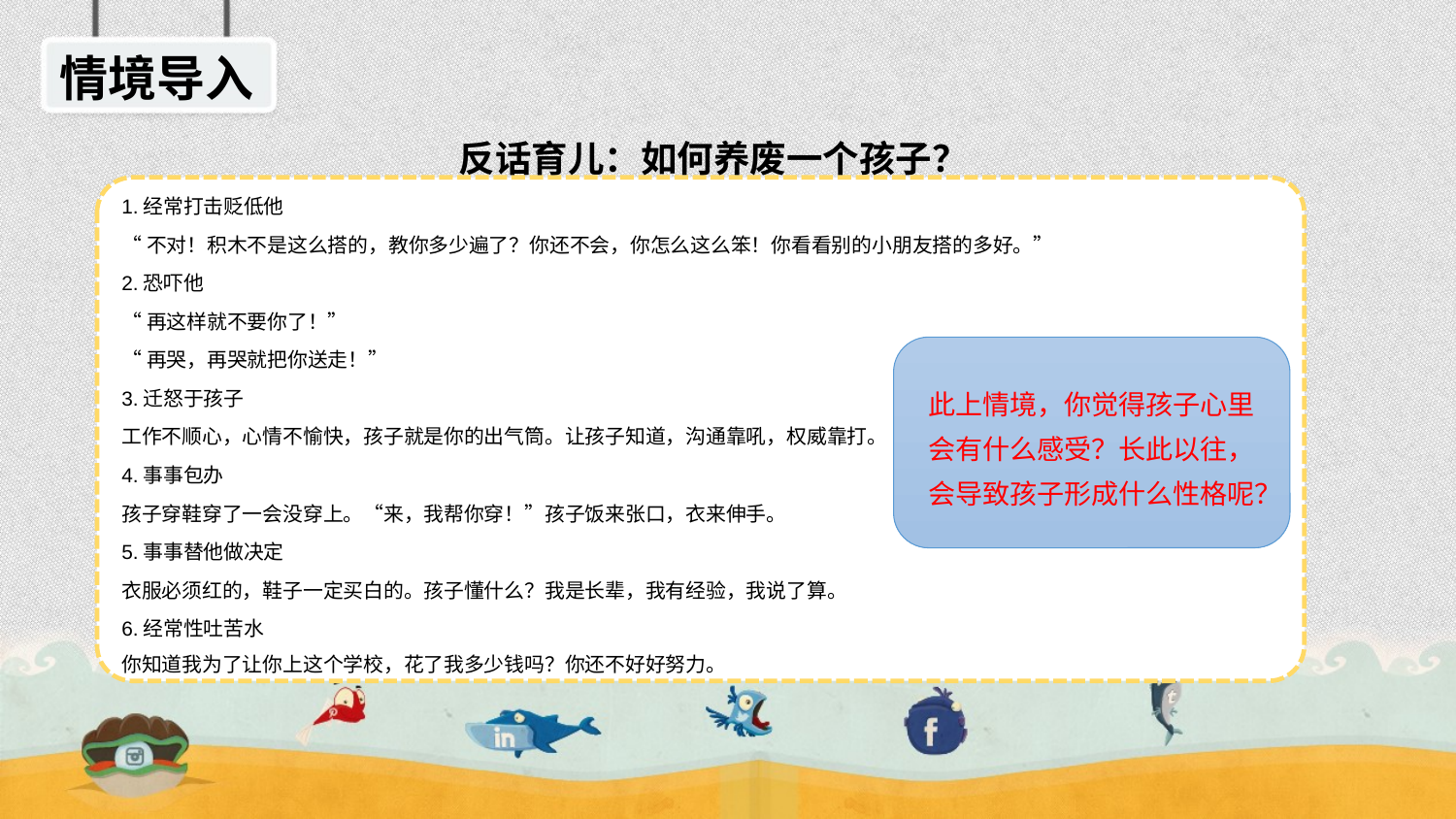

情境导入
  反话育儿：如何养废一个孩子？
1.经常打击贬低他
“不对！积木不是这么搭的，教你多少遍了？你还不会，你怎么这么笨！你看看别的小朋友搭的多好。”
2.恐吓他
“再这样就不要你了！”
“再哭，再哭就把你送走！”
3.迁怒于孩子
工作不顺心，心情不愉快，孩子就是你的出气筒。让孩子知道，沟通靠吼，权威靠打。
4.事事包办
孩子穿鞋穿了一会没穿上。“来，我帮你穿！”孩子饭来张口，衣来伸手。
5.事事替他做决定
衣服必须红的，鞋子一定买白的。孩子懂什么？我是长辈，我有经验，我说了算。
6.经常性吐苦水
你知道我为了让你上这个学校，花了我多少钱吗？你还不好好努力。

思考：此上情境，你觉得孩子心里会有什么感受？长此以往，会导致孩子形成什么性格呢？
此上情境，你觉得孩子心里会有什么感受？长此以往，会导致孩子形成什么性格呢？